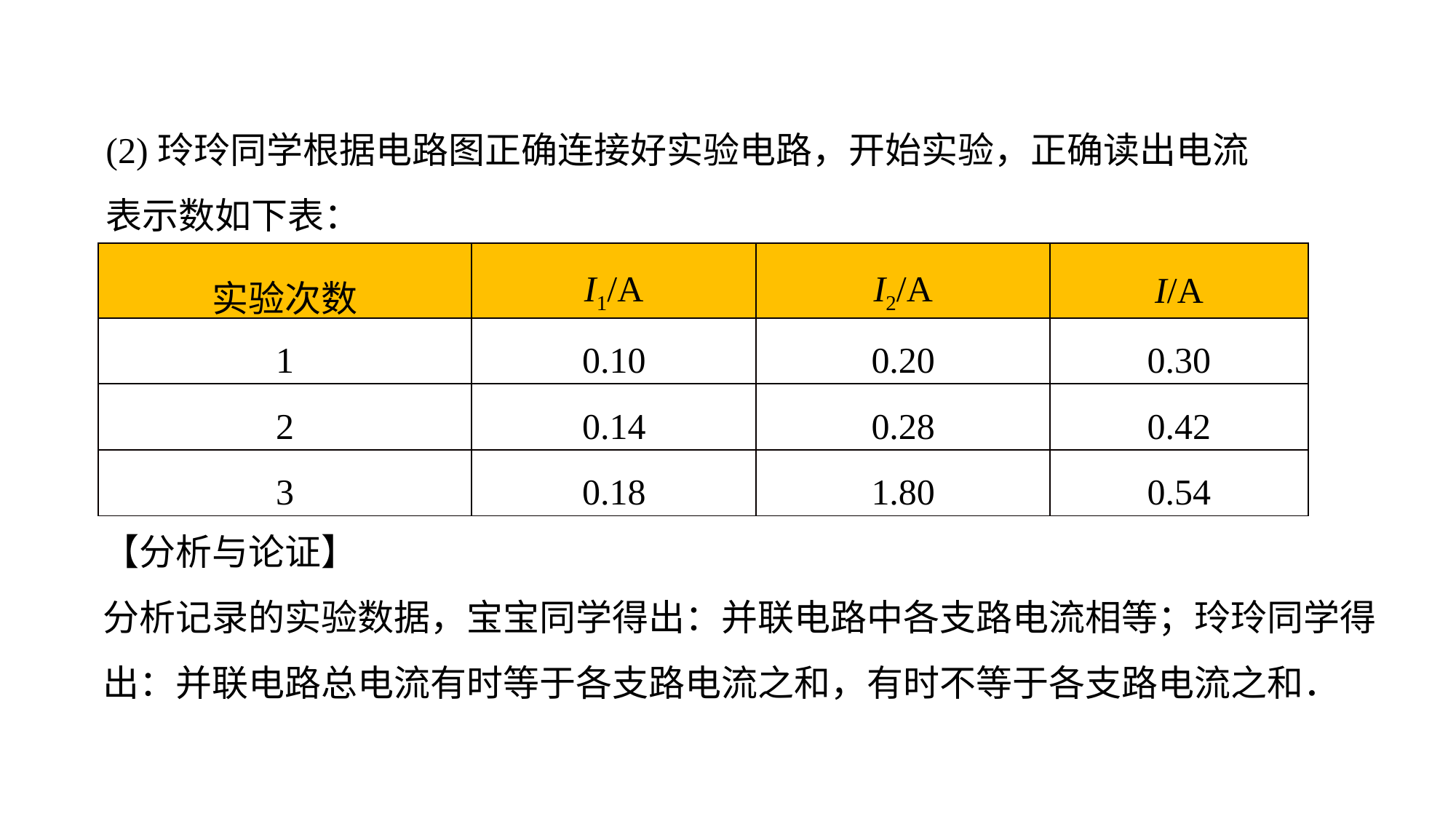

(2)玲玲同学根据电路图正确连接好实验电路，开始实验，正确读出电流表示数如下表：
| 实验次数 | I1/A | I2/A | I/A |
| --- | --- | --- | --- |
| 1 | 0.10 | 0.20 | 0.30 |
| 2 | 0.14 | 0.28 | 0.42 |
| 3 | 0.18 | 1.80 | 0.54 |
【分析与论证】分析记录的实验数据，宝宝同学得出：并联电路中各支路电流相等；玲玲同学得
出：并联电路总电流有时等于各支路电流之和，有时不等于各支路电流之和．